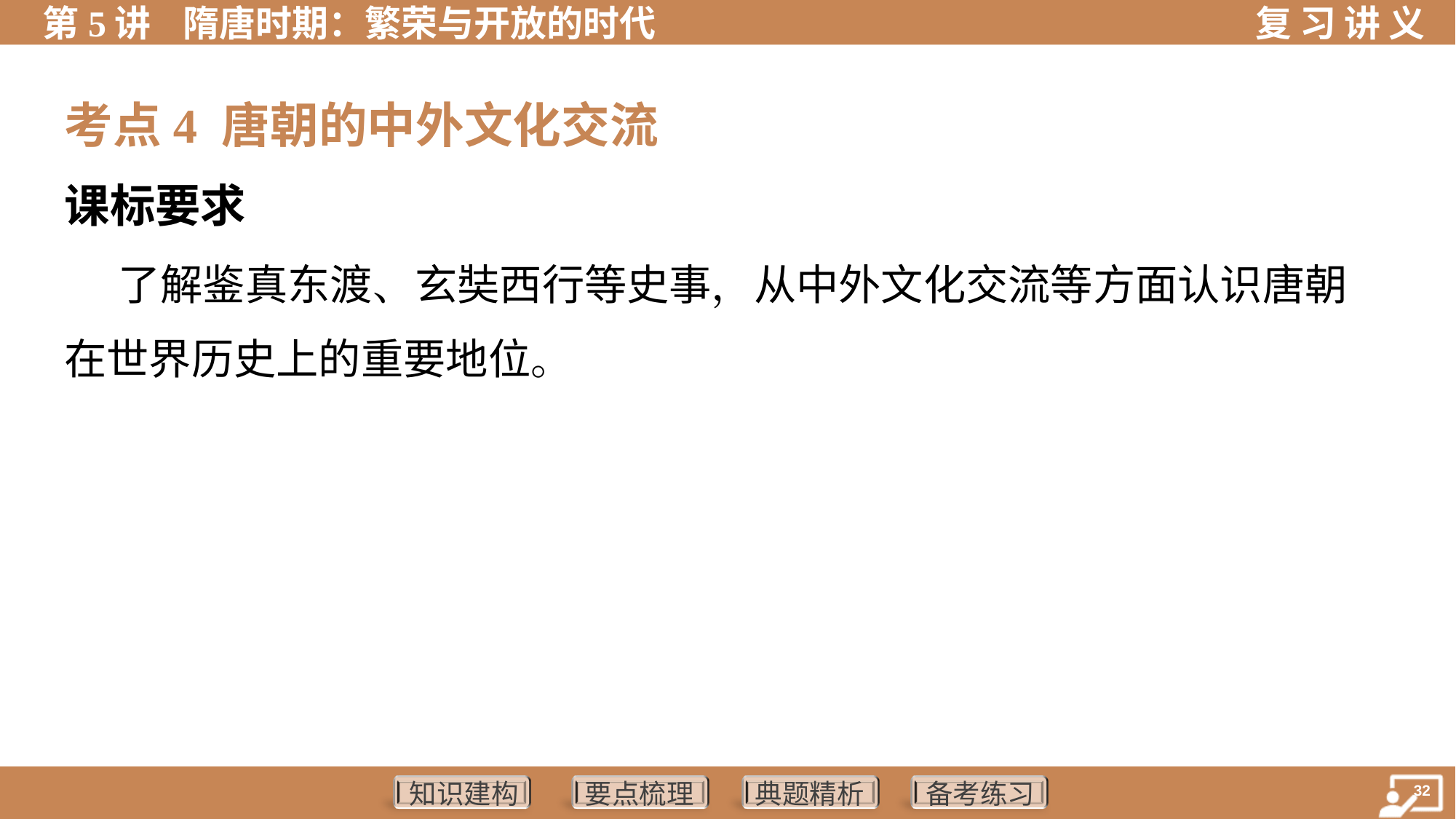

考点4 唐朝的中外文化交流
课标要求
    了解鉴真东渡、玄奘西行等史事，从中外文化交流等方面认识唐朝
在世界历史上的重要地位。